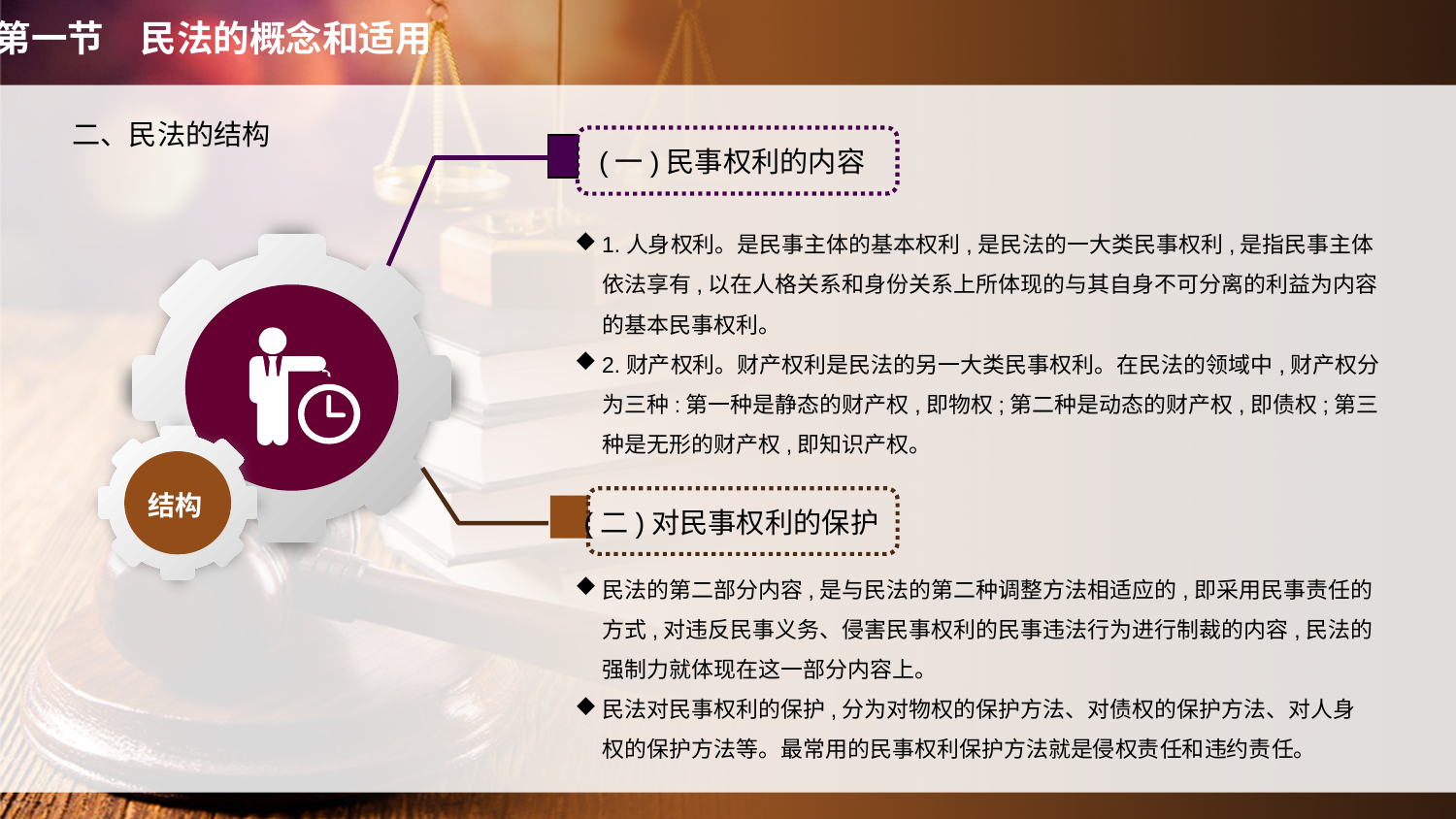

第一节　民法的概念和适用
二、民法的结构

(一)民事权利的内容

1.人身权利。是民事主体的基本权利,是民法的一大类民事权利,是指民事主体依法享有,以在人格关系和身份关系上所体现的与其自身不可分离的利益为内容的基本民事权利。
2.财产权利。财产权利是民法的另一大类民事权利。在民法的领域中,财产权分为三种:第一种是静态的财产权,即物权;第二种是动态的财产权,即债权;第三种是无形的财产权,即知识产权。

结构

(二)对民事权利的保护
民法的第二部分内容,是与民法的第二种调整方法相适应的,即采用民事责任的方式,对违反民事义务、侵害民事权利的民事违法行为进行制裁的内容,民法的强制力就体现在这一部分内容上。
民法对民事权利的保护,分为对物权的保护方法、对债权的保护方法、对人身权的保护方法等。最常用的民事权利保护方法就是侵权责任和违约责任。